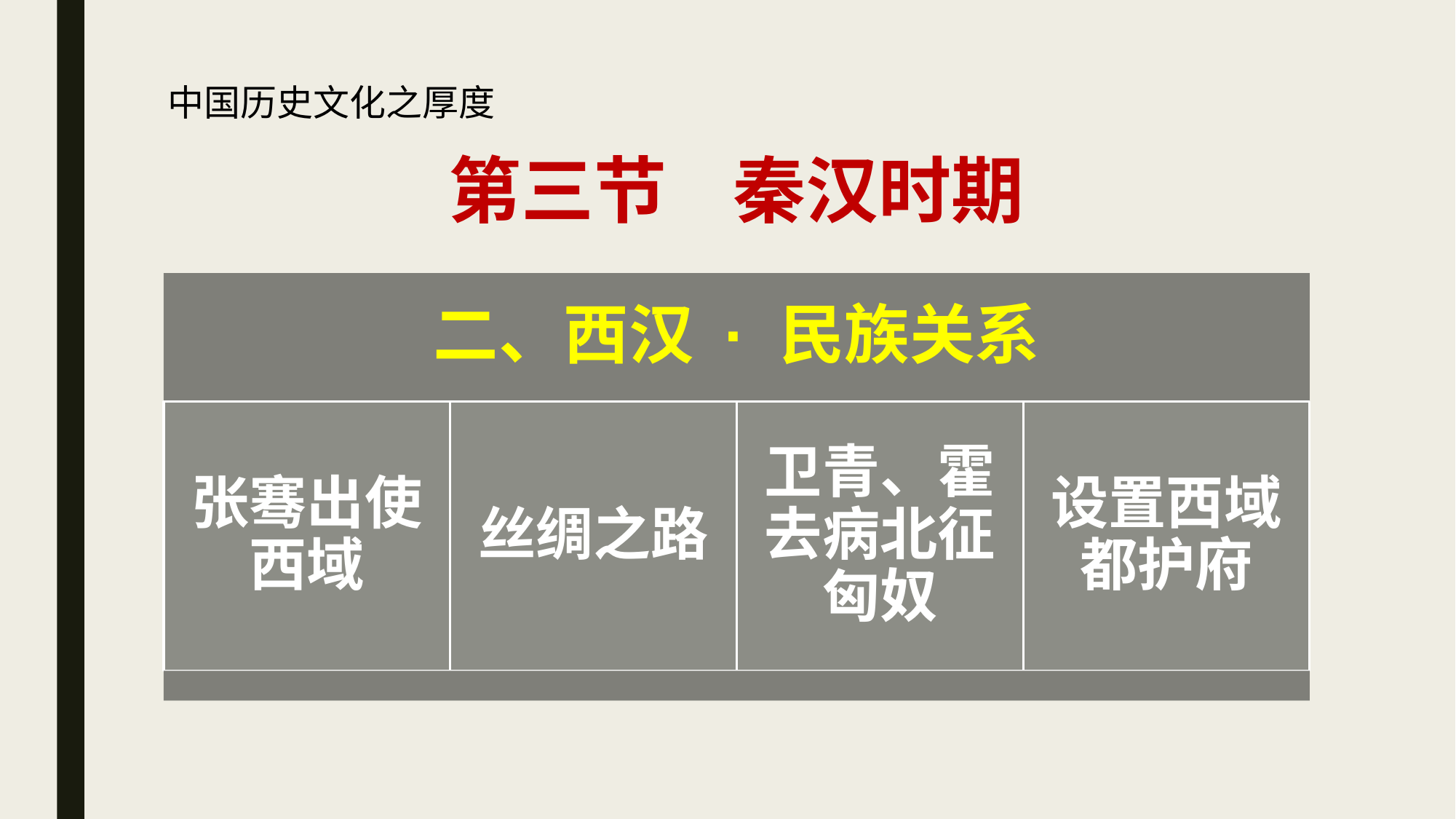

中国历史文化之厚度
# 第三节    秦汉时期
二、西汉 · 民族关系
张骞出使西域
丝绸之路
卫青、霍去病北征匈奴
设置西域都护府